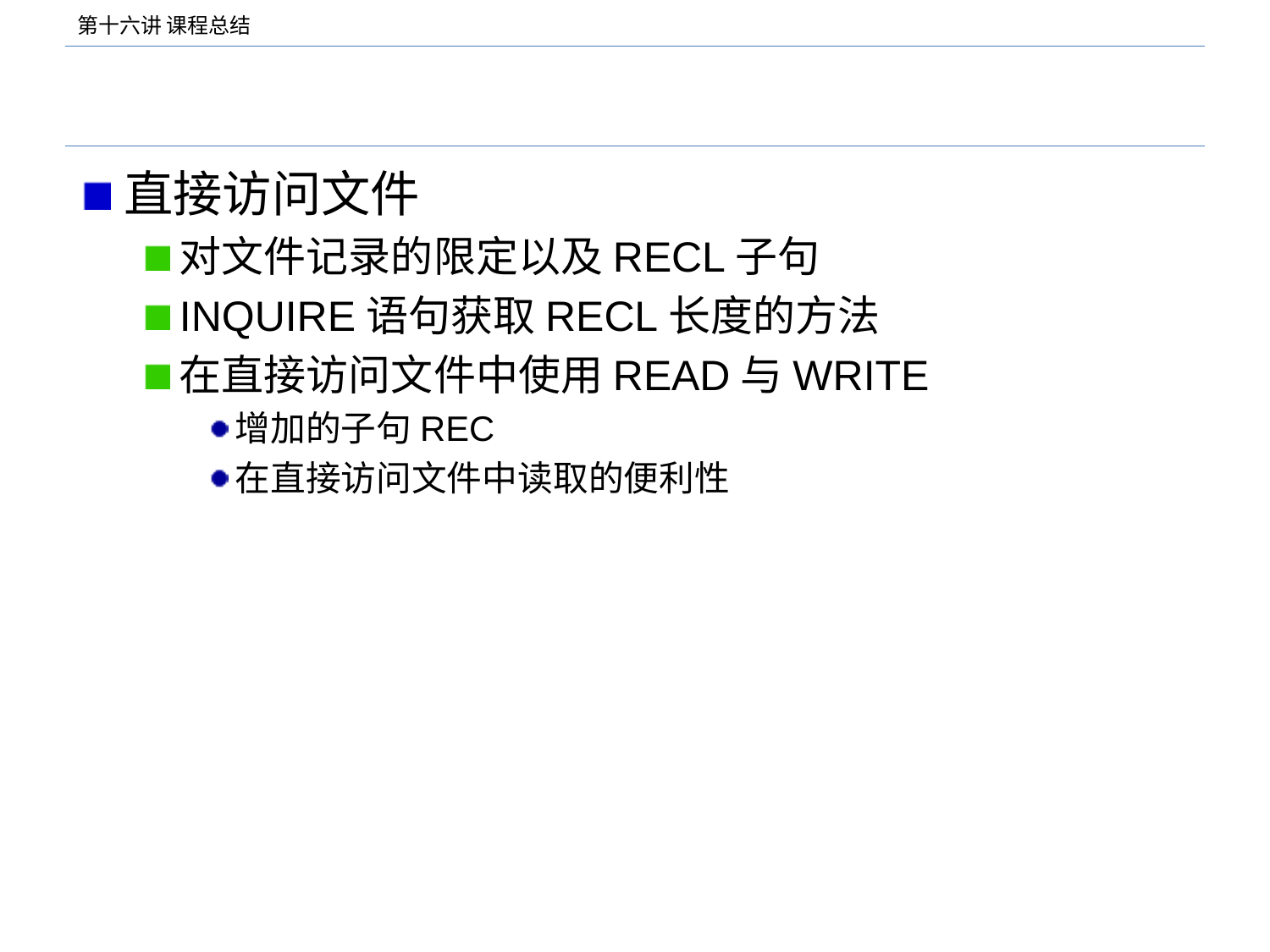

#
直接访问文件
对文件记录的限定以及RECL子句
INQUIRE语句获取RECL长度的方法
在直接访问文件中使用READ与WRITE
增加的子句REC
在直接访问文件中读取的便利性